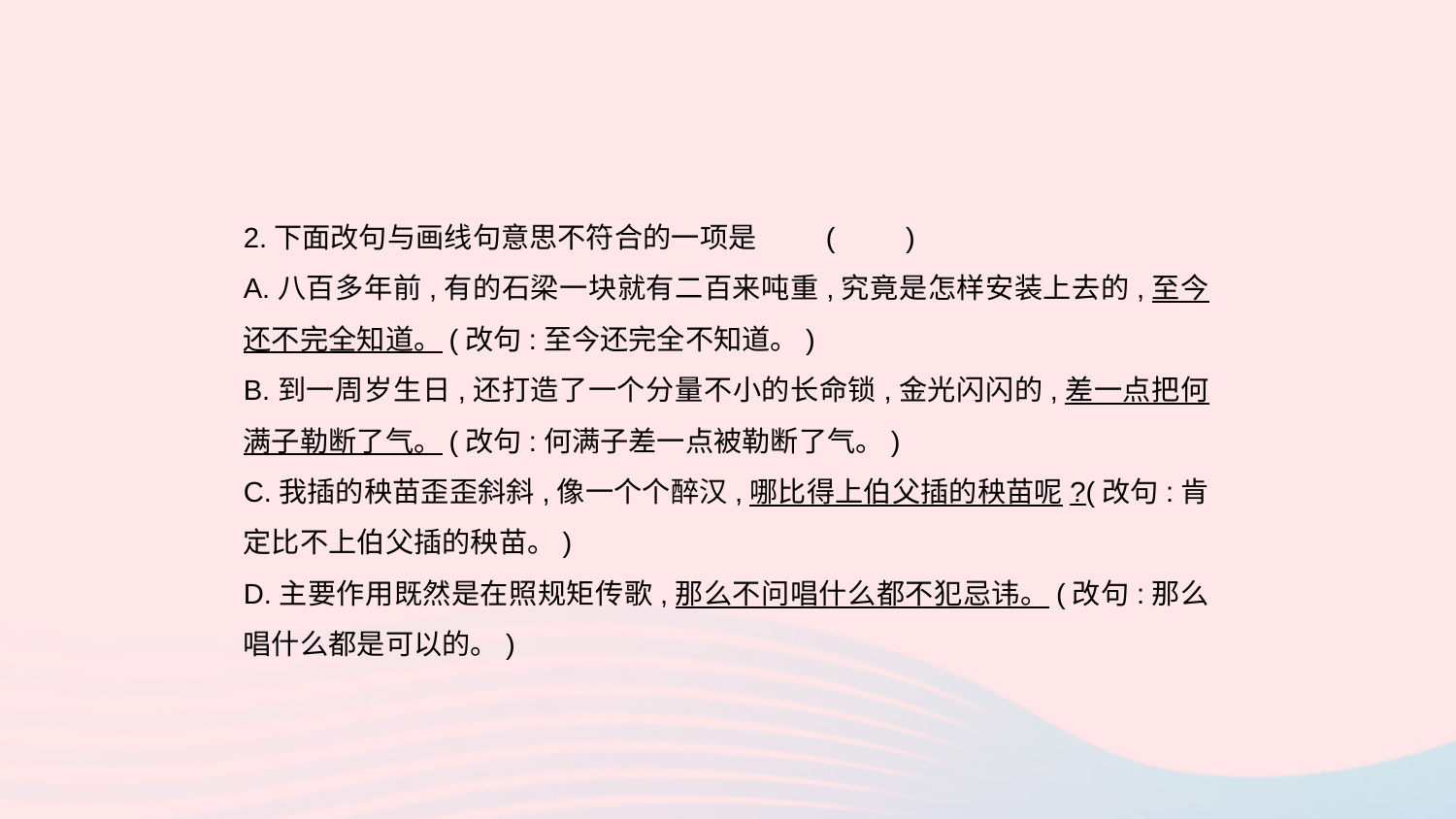

2.下面改句与画线句意思不符合的一项是	(　　)
A.八百多年前,有的石梁一块就有二百来吨重,究竟是怎样安装上去的,至今还不完全知道。(改句:至今还完全不知道。)
B.到一周岁生日,还打造了一个分量不小的长命锁,金光闪闪的,差一点把何满子勒断了气。(改句:何满子差一点被勒断了气。)
C.我插的秧苗歪歪斜斜,像一个个醉汉,哪比得上伯父插的秧苗呢?(改句:肯定比不上伯父插的秧苗。)
D.主要作用既然是在照规矩传歌,那么不问唱什么都不犯忌讳。(改句:那么唱什么都是可以的。)